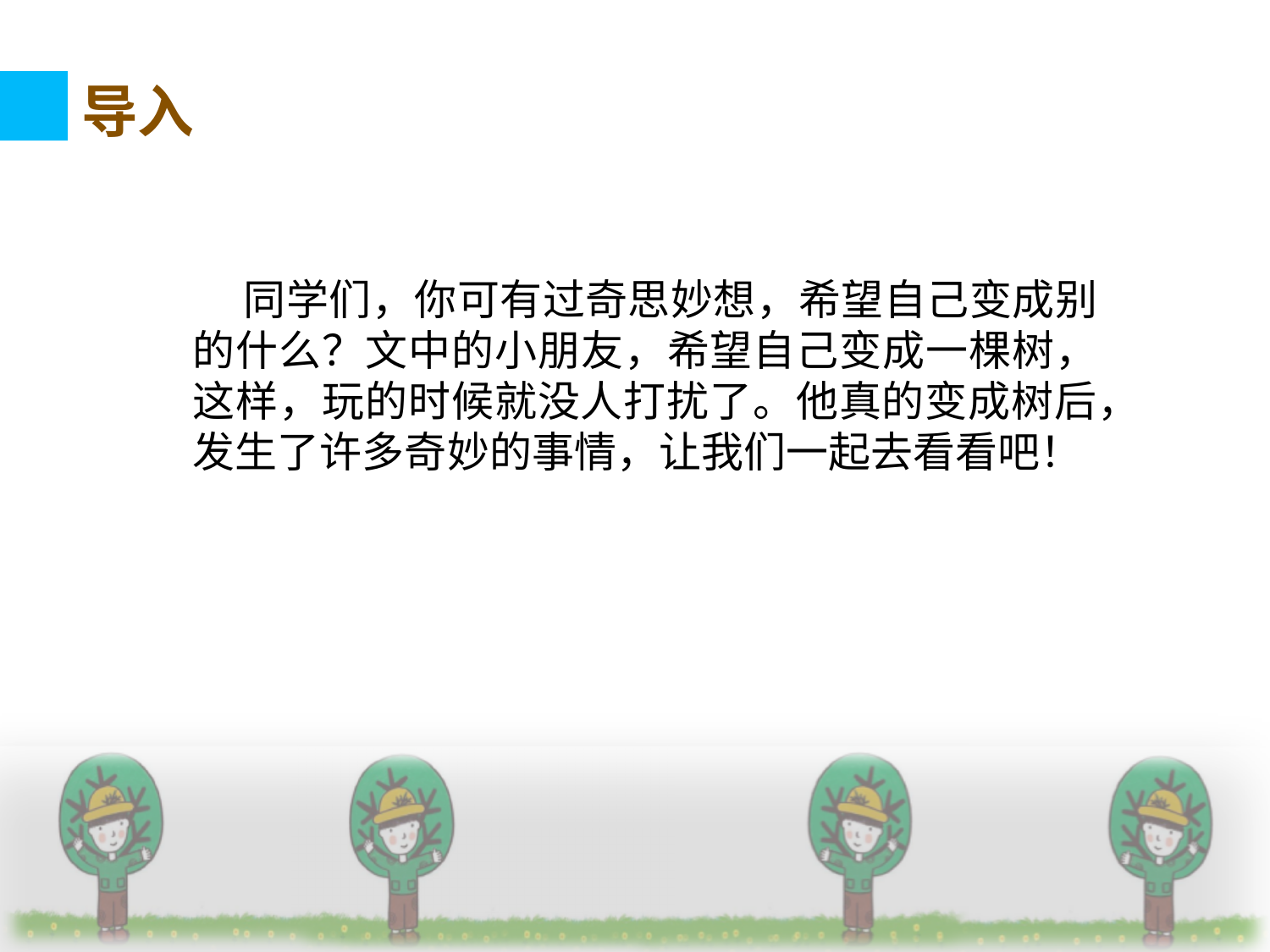

导入

    同学们，你可有过奇思妙想，希望自己变成别的什么？文中的小朋友，希望自己变成一棵树，这样，玩的时候就没人打扰了。他真的变成树后，发生了许多奇妙的事情，让我们一起去看看吧！

2